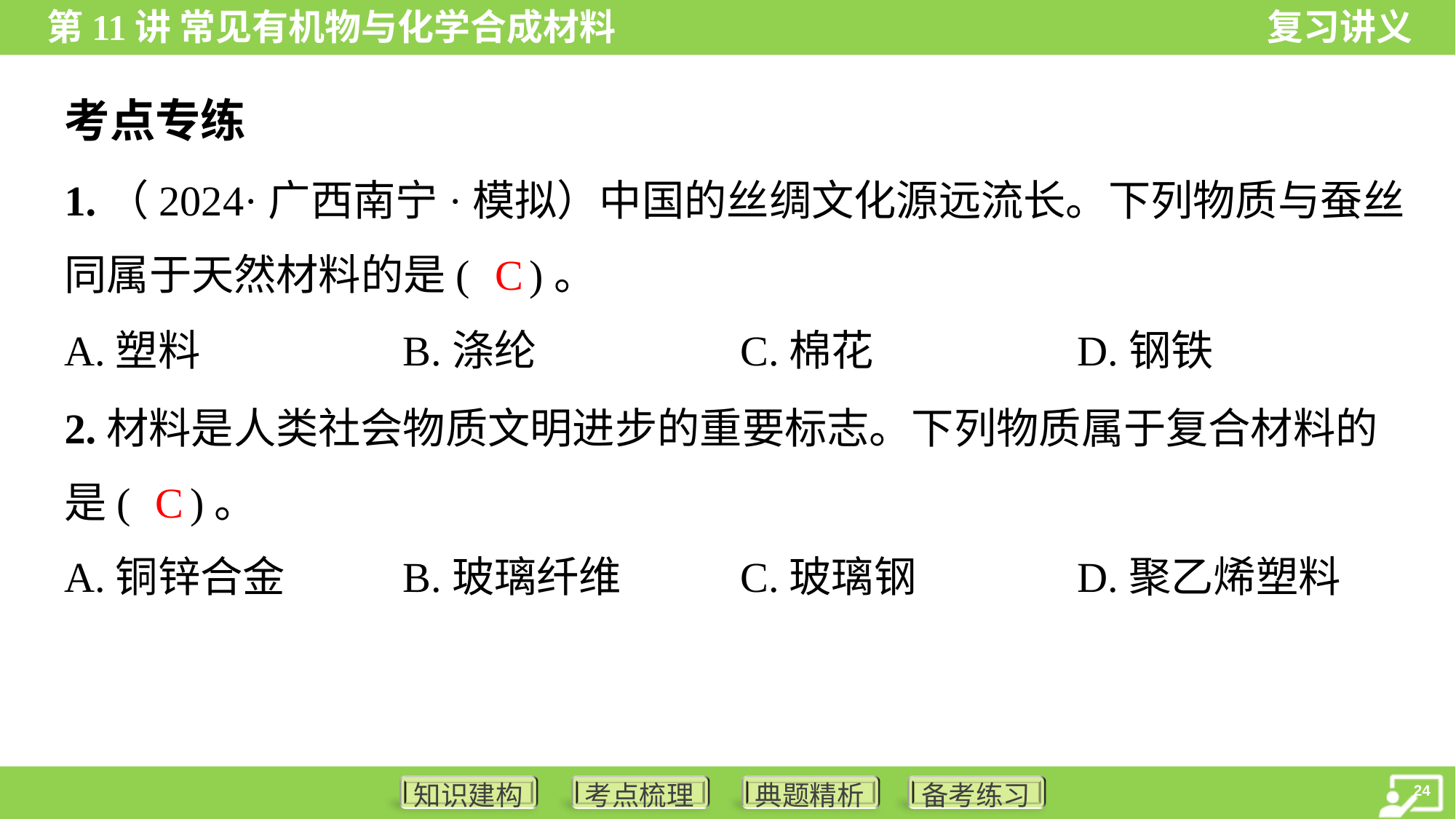

考点专练
1.（2024·广西南宁·模拟）中国的丝绸文化源远流长。下列物质与蚕丝
同属于天然材料的是(     )。
C
A.塑料	B.涤纶	C.棉花	D.钢铁
2.材料是人类社会物质文明进步的重要标志。下列物质属于复合材料的
是(     )。
C
A.铜锌合金	B.玻璃纤维	C.玻璃钢	D.聚乙烯塑料